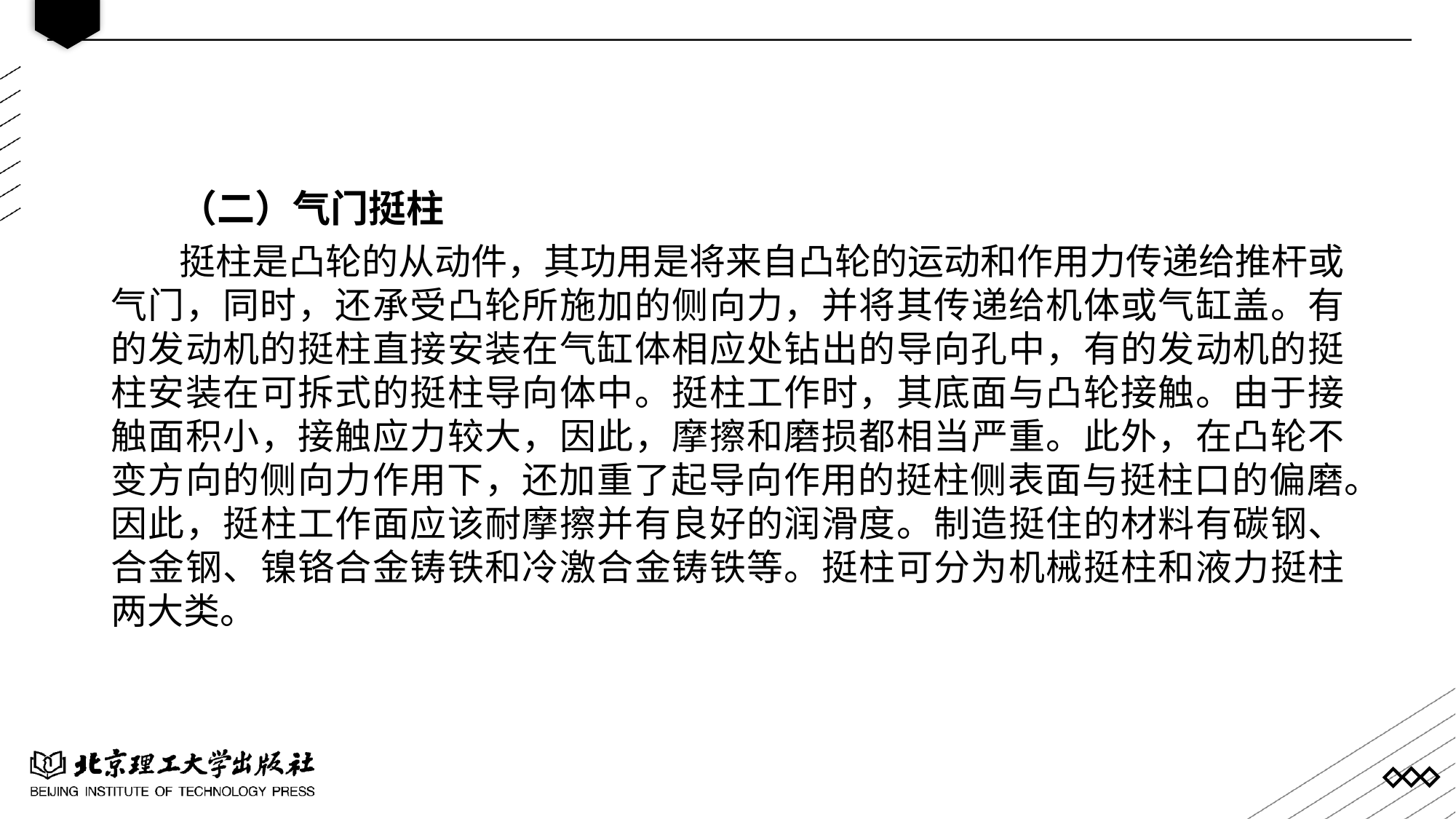

（二）气门挺柱
挺柱是凸轮的从动件，其功用是将来自凸轮的运动和作用力传递给推杆或气门，同时，还承受凸轮所施加的侧向力，并将其传递给机体或气缸盖。有的发动机的挺柱直接安装在气缸体相应处钻出的导向孔中，有的发动机的挺柱安装在可拆式的挺柱导向体中。挺柱工作时，其底面与凸轮接触。由于接触面积小，接触应力较大，因此，摩擦和磨损都相当严重。此外，在凸轮不变方向的侧向力作用下，还加重了起导向作用的挺柱侧表面与挺柱口的偏磨。因此，挺柱工作面应该耐摩擦并有良好的润滑度。制造挺住的材料有碳钢、合金钢、镍铬合金铸铁和冷激合金铸铁等。挺柱可分为机械挺柱和液力挺柱两大类。